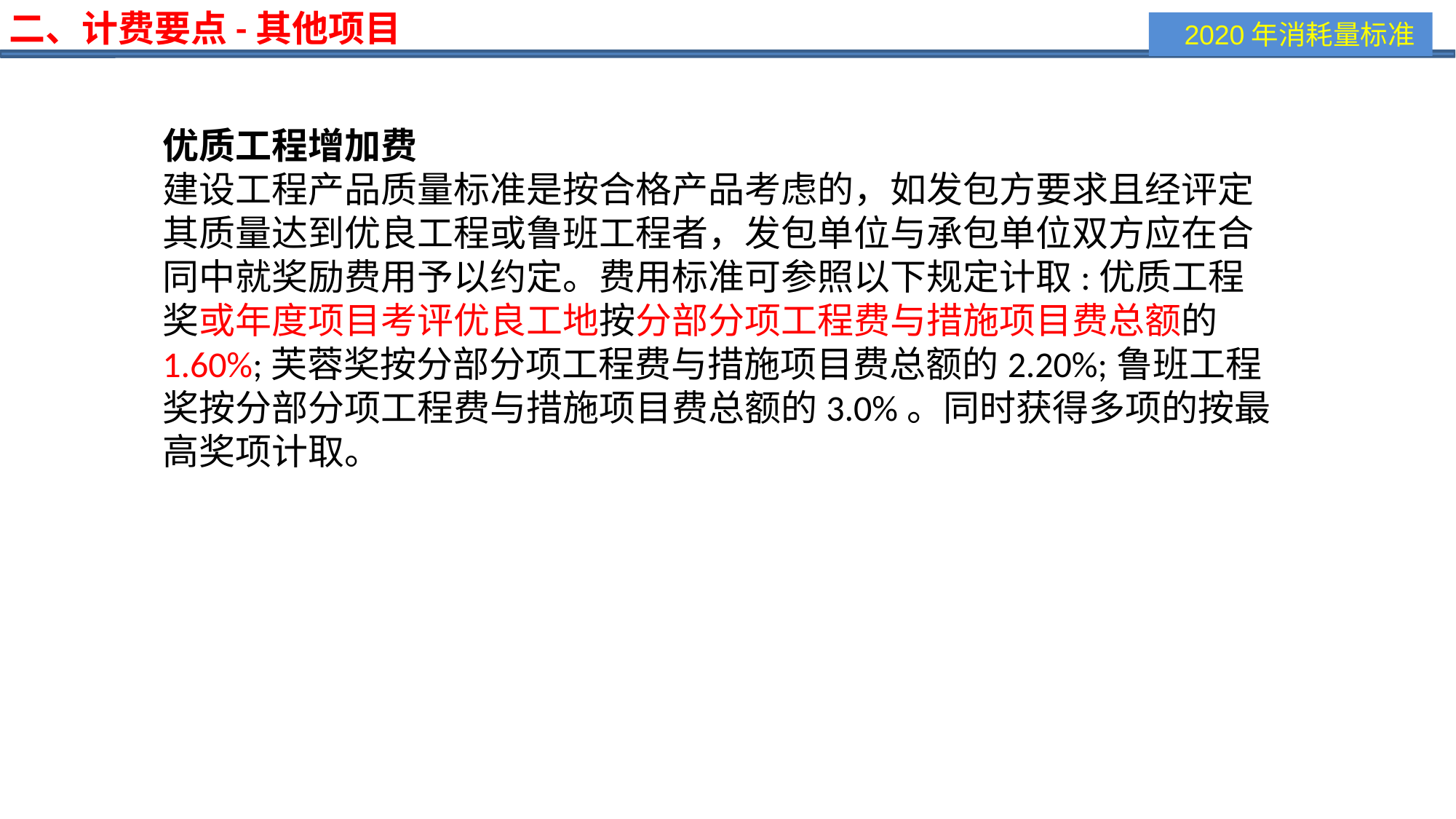

二、计费要点-其他项目
优质工程增加费
建设工程产品质量标准是按合格产品考虑的，如发包方要求且经评定其质量达到优良工程或鲁班工程者，发包单位与承包单位双方应在合同中就奖励费用予以约定。费用标准可参照以下规定计取:优质工程奖或年度项目考评优良工地按分部分项工程费与措施项目费总额的1.60%;芙蓉奖按分部分项工程费与措施项目费总额的2.20%;鲁班工程奖按分部分项工程费与措施项目费总额的3.0%。同时获得多项的按最高奖项计取。